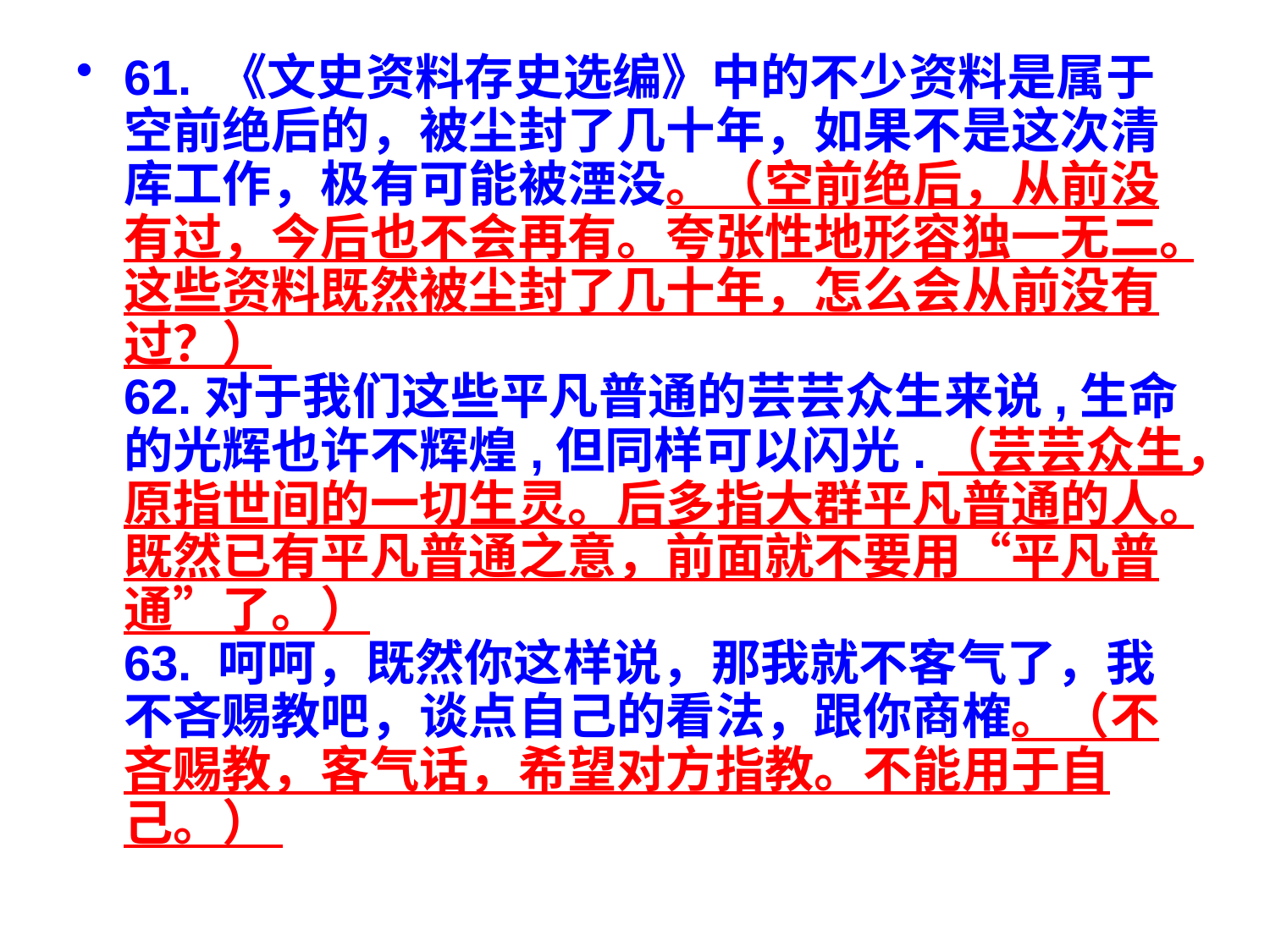

61. 《文史资料存史选编》中的不少资料是属于空前绝后的，被尘封了几十年，如果不是这次清库工作，极有可能被湮没。（空前绝后，从前没有过，今后也不会再有。夸张性地形容独一无二。这些资料既然被尘封了几十年，怎么会从前没有过？）
62.对于我们这些平凡普通的芸芸众生来说,生命的光辉也许不辉煌,但同样可以闪光.（芸芸众生，原指世间的一切生灵。后多指大群平凡普通的人。既然已有平凡普通之意，前面就不要用“平凡普通”了。）
63. 呵呵，既然你这样说，那我就不客气了，我不吝赐教吧，谈点自己的看法，跟你商榷。（不吝赐教，客气话，希望对方指教。不能用于自己。）